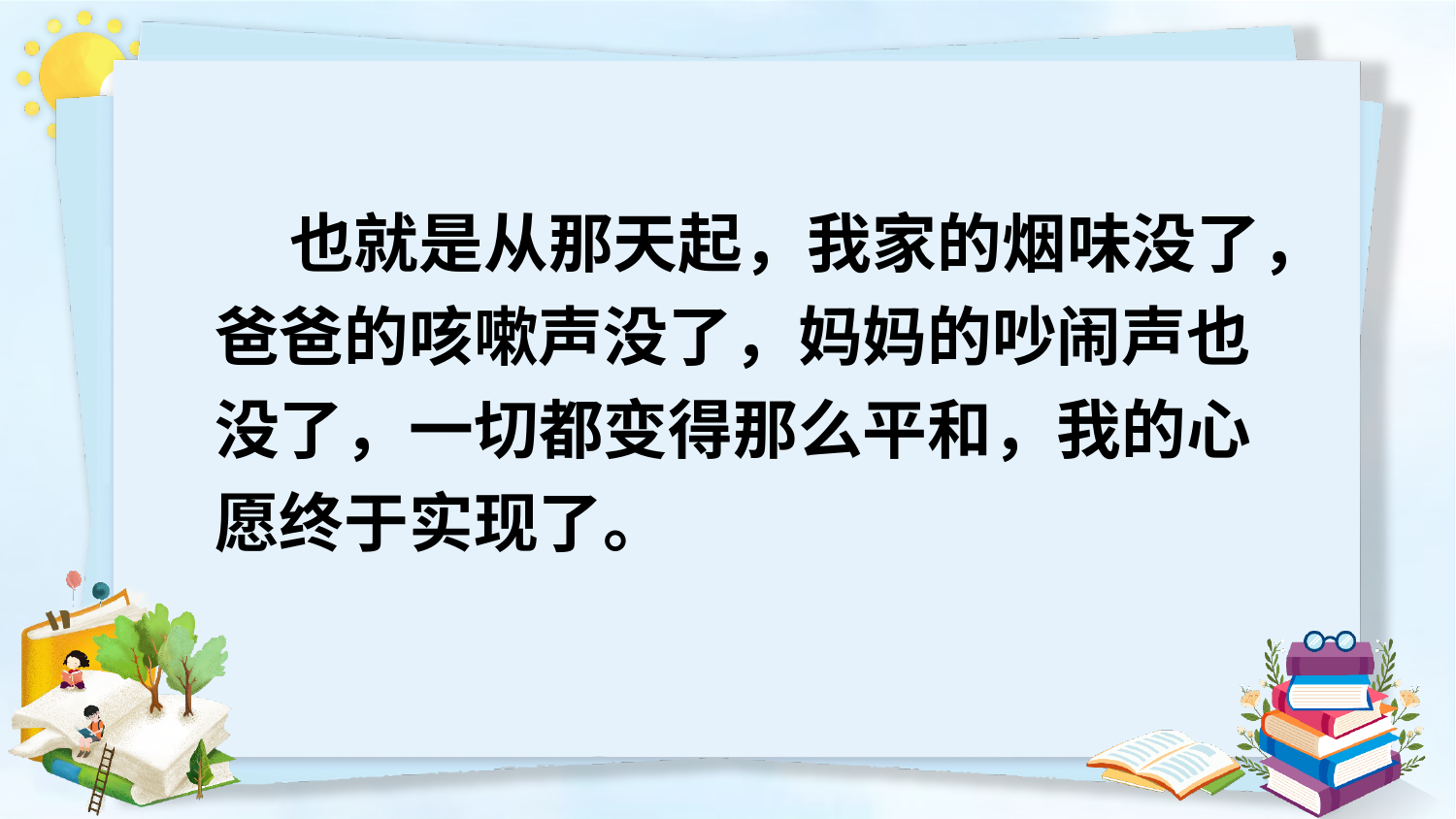

也就是从那天起，我家的烟味没了，爸爸的咳嗽声没了，妈妈的吵闹声也没了，一切都变得那么平和，我的心愿终于实现了。